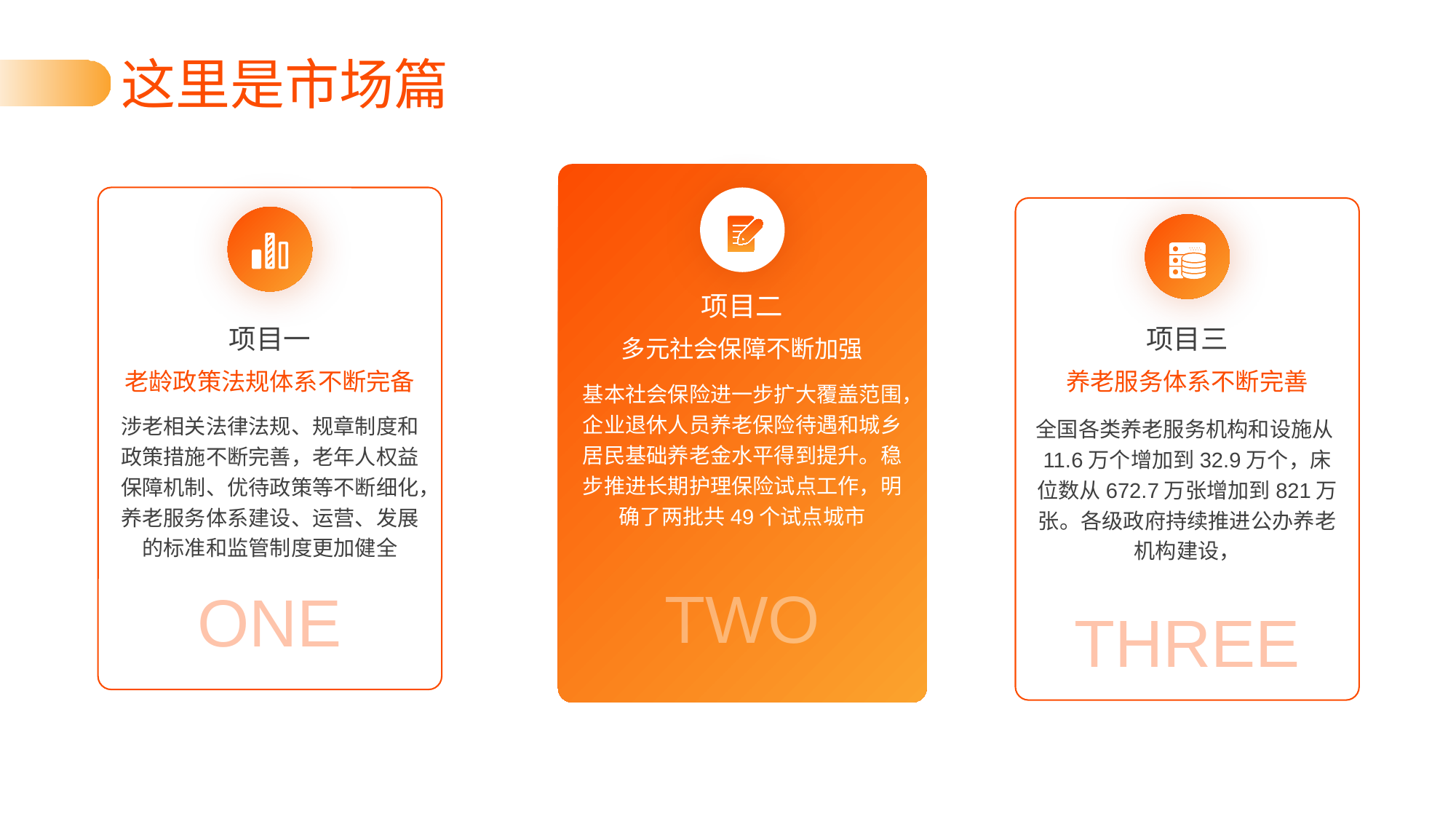

这里是市场篇

项目二
项目一
项目三
多元社会保障不断加强
老龄政策法规体系不断完备
养老服务体系不断完善
基本社会保险进一步扩大覆盖范围，企业退休人员养老保险待遇和城乡居民基础养老金水平得到提升。稳步推进长期护理保险试点工作，明确了两批共49个试点城市
涉老相关法律法规、规章制度和政策措施不断完善，老年人权益保障机制、优待政策等不断细化，养老服务体系建设、运营、发展的标准和监管制度更加健全
全国各类养老服务机构和设施从11.6万个增加到32.9万个，床位数从672.7万张增加到821万张。各级政府持续推进公办养老机构建设，
TWO
ONE
THREE